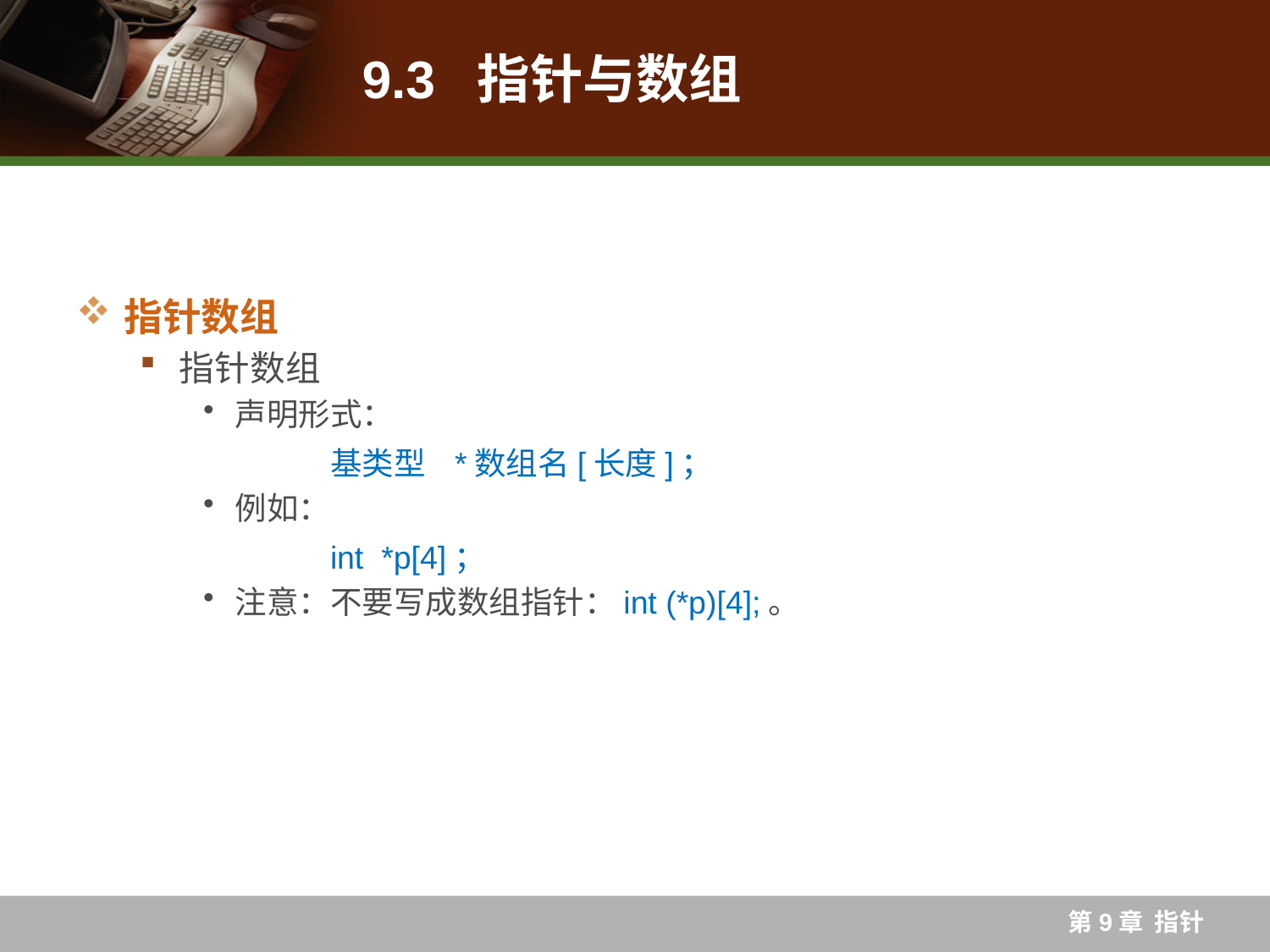

# 9.3  指针与数组
指针数组
指针数组
声明形式：
	基类型   *数组名[长度]；
例如：
	int  *p[4]；
注意：不要写成数组指针：int (*p)[4];。
第9章  指针